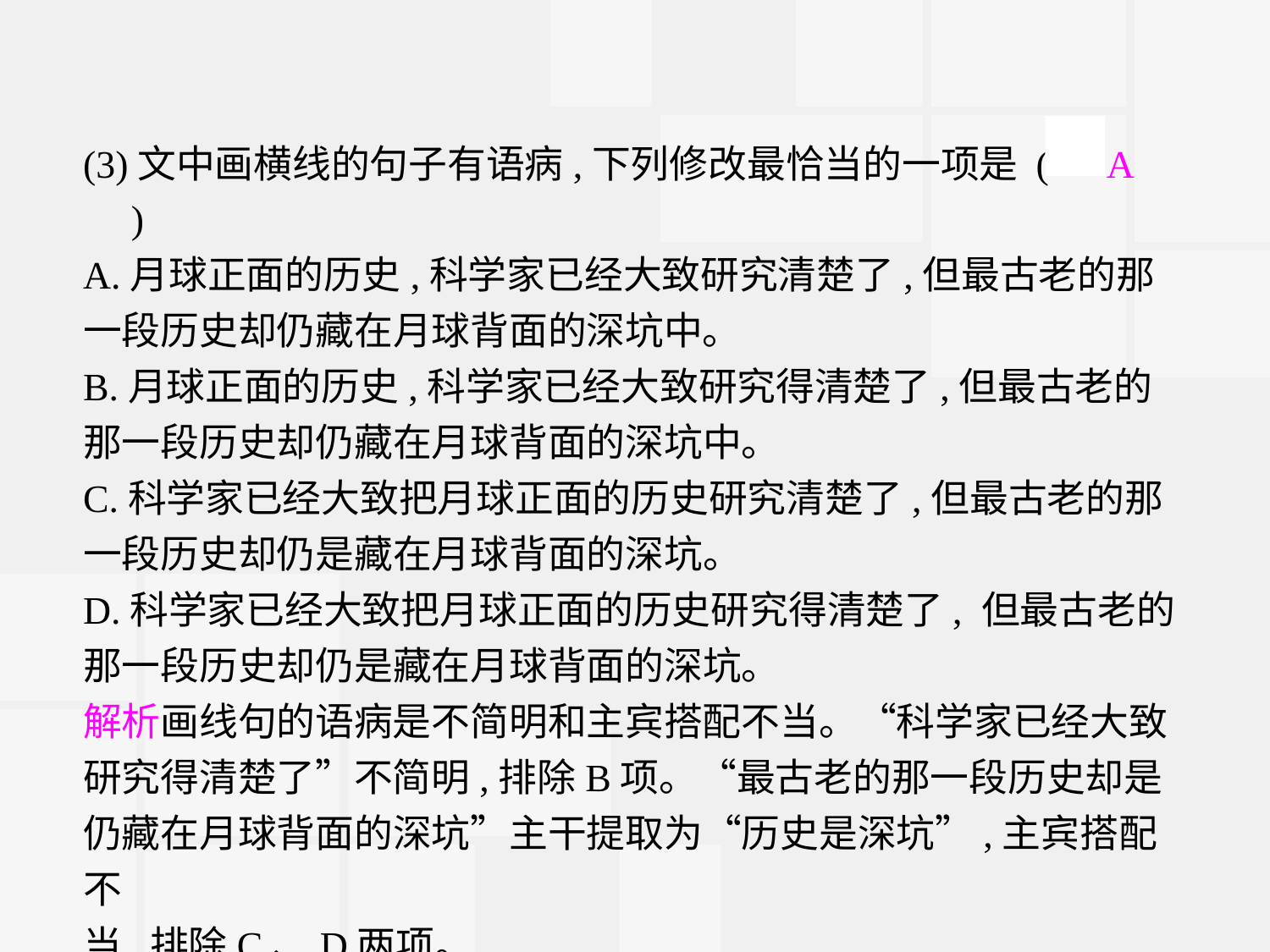

(3)文中画横线的句子有语病,下列修改最恰当的一项是 (　A　)
A.月球正面的历史,科学家已经大致研究清楚了,但最古老的那一段历史却仍藏在月球背面的深坑中。
B.月球正面的历史,科学家已经大致研究得清楚了,但最古老的那一段历史却仍藏在月球背面的深坑中。
C.科学家已经大致把月球正面的历史研究清楚了,但最古老的那一段历史却仍是藏在月球背面的深坑。
D.科学家已经大致把月球正面的历史研究得清楚了, 但最古老的那一段历史却仍是藏在月球背面的深坑。
解析画线句的语病是不简明和主宾搭配不当。“科学家已经大致研究得清楚了”不简明,排除B项。“最古老的那一段历史却是仍藏在月球背面的深坑”主干提取为“历史是深坑”,主宾搭配不
当,排除C、D两项。